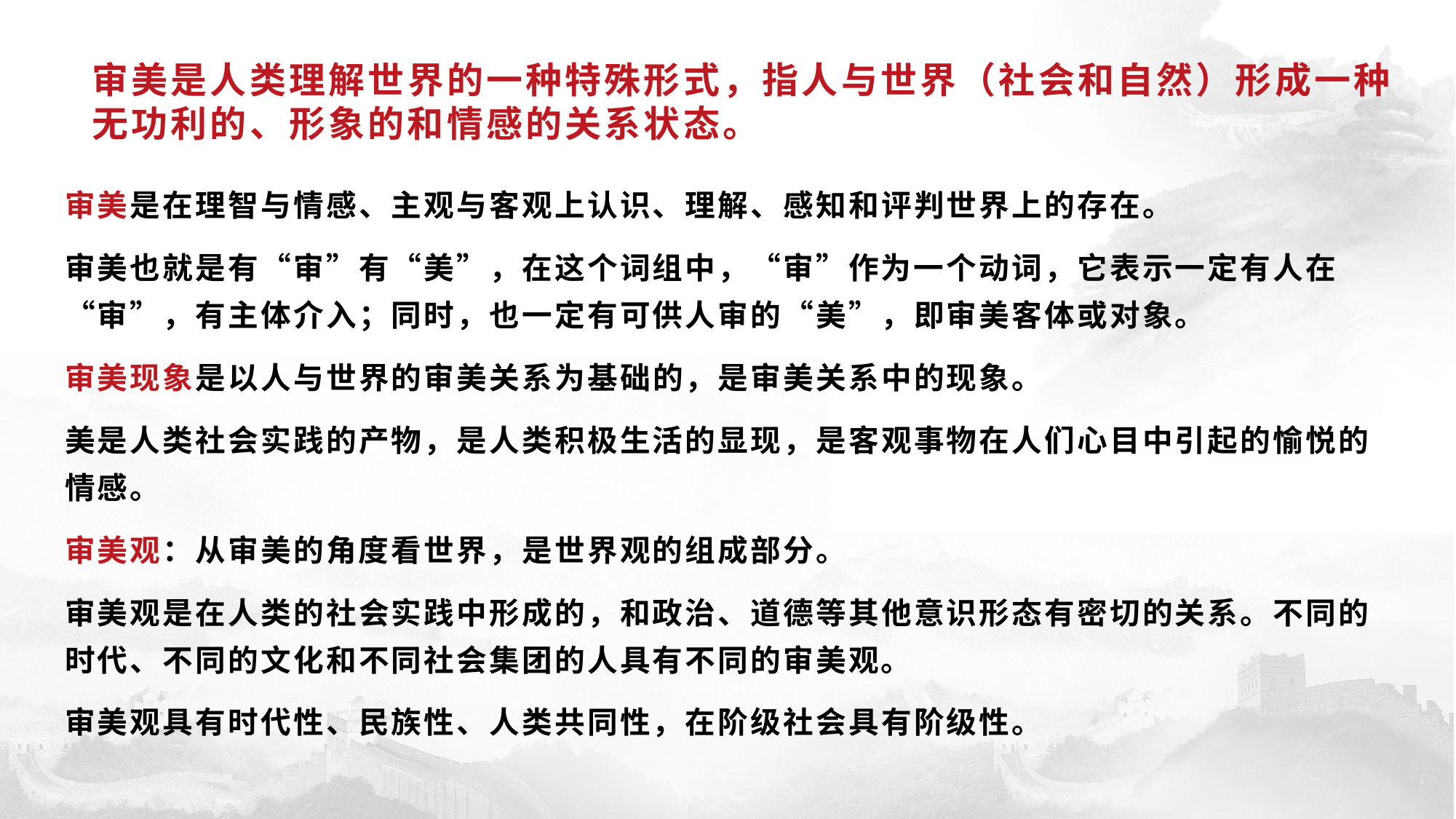

# 审美是人类理解世界的一种特殊形式，指人与世界（社会和自然）形成一种无功利的、形象的和情感的关系状态。
审美是在理智与情感、主观与客观上认识、理解、感知和评判世界上的存在。
审美也就是有“审”有“美”，在这个词组中，“审”作为一个动词，它表示一定有人在“审”，有主体介入；同时，也一定有可供人审的“美”，即审美客体或对象。
审美现象是以人与世界的审美关系为基础的，是审美关系中的现象。
美是人类社会实践的产物，是人类积极生活的显现，是客观事物在人们心目中引起的愉悦的情感。
审美观：从审美的角度看世界，是世界观的组成部分。
审美观是在人类的社会实践中形成的，和政治、道德等其他意识形态有密切的关系。不同的时代、不同的文化和不同社会集团的人具有不同的审美观。
审美观具有时代性、民族性、人类共同性，在阶级社会具有阶级性。